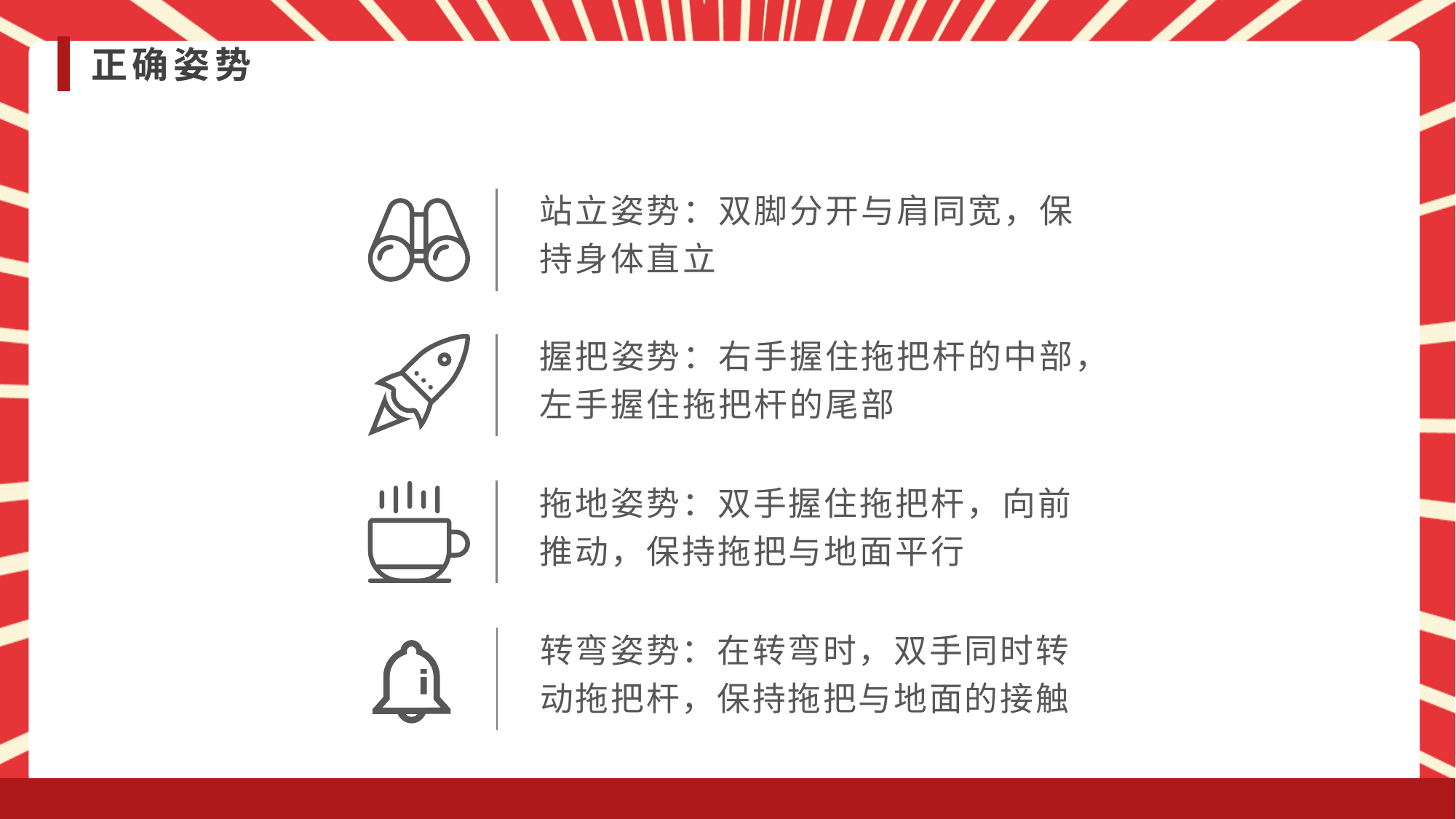

正确姿势
站立姿势：双脚分开与肩同宽，保持身体直立

握把姿势：右手握住拖把杆的中部，左手握住拖把杆的尾部

拖地姿势：双手握住拖把杆，向前推动，保持拖把与地面平行

转弯姿势：在转弯时，双手同时转动拖把杆，保持拖把与地面的接触